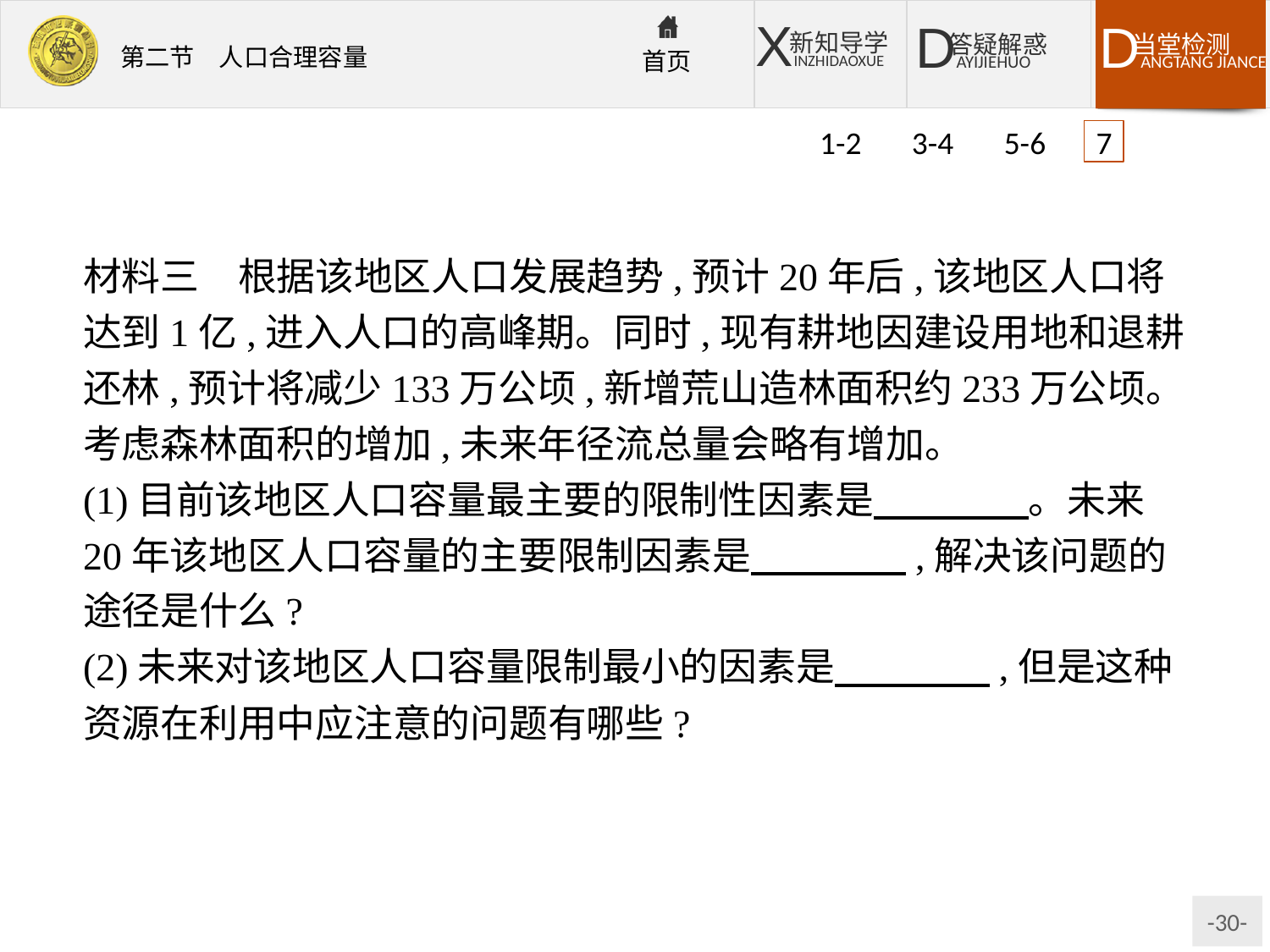

1-2       3-4       5-6       7

材料三　根据该地区人口发展趋势,预计20年后,该地区人口将达到1亿,进入人口的高峰期。同时,现有耕地因建设用地和退耕还林,预计将减少133万公顷,新增荒山造林面积约233万公顷。考虑森林面积的增加,未来年径流总量会略有增加。
(1)目前该地区人口容量最主要的限制性因素是　　　　。未来20年该地区人口容量的主要限制因素是　　　　,解决该问题的途径是什么?
(2)未来对该地区人口容量限制最小的因素是　　　　,但是这种资源在利用中应注意的问题有哪些?